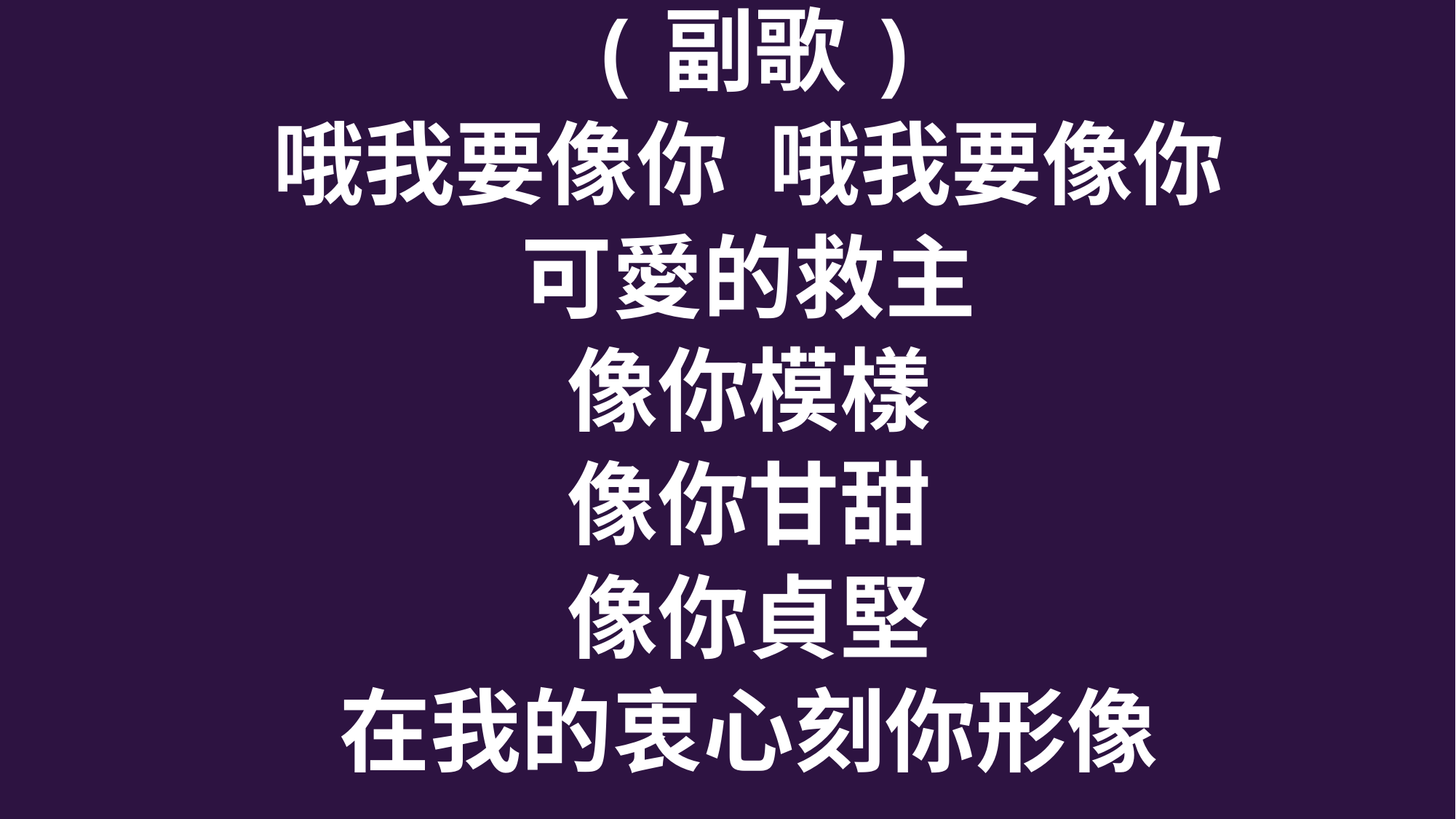

(副歌)
 哦我要像你  哦我要像你
 可愛的救主
 像你模樣
 像你甘甜
 像你貞堅
 在我的衷心刻你形像